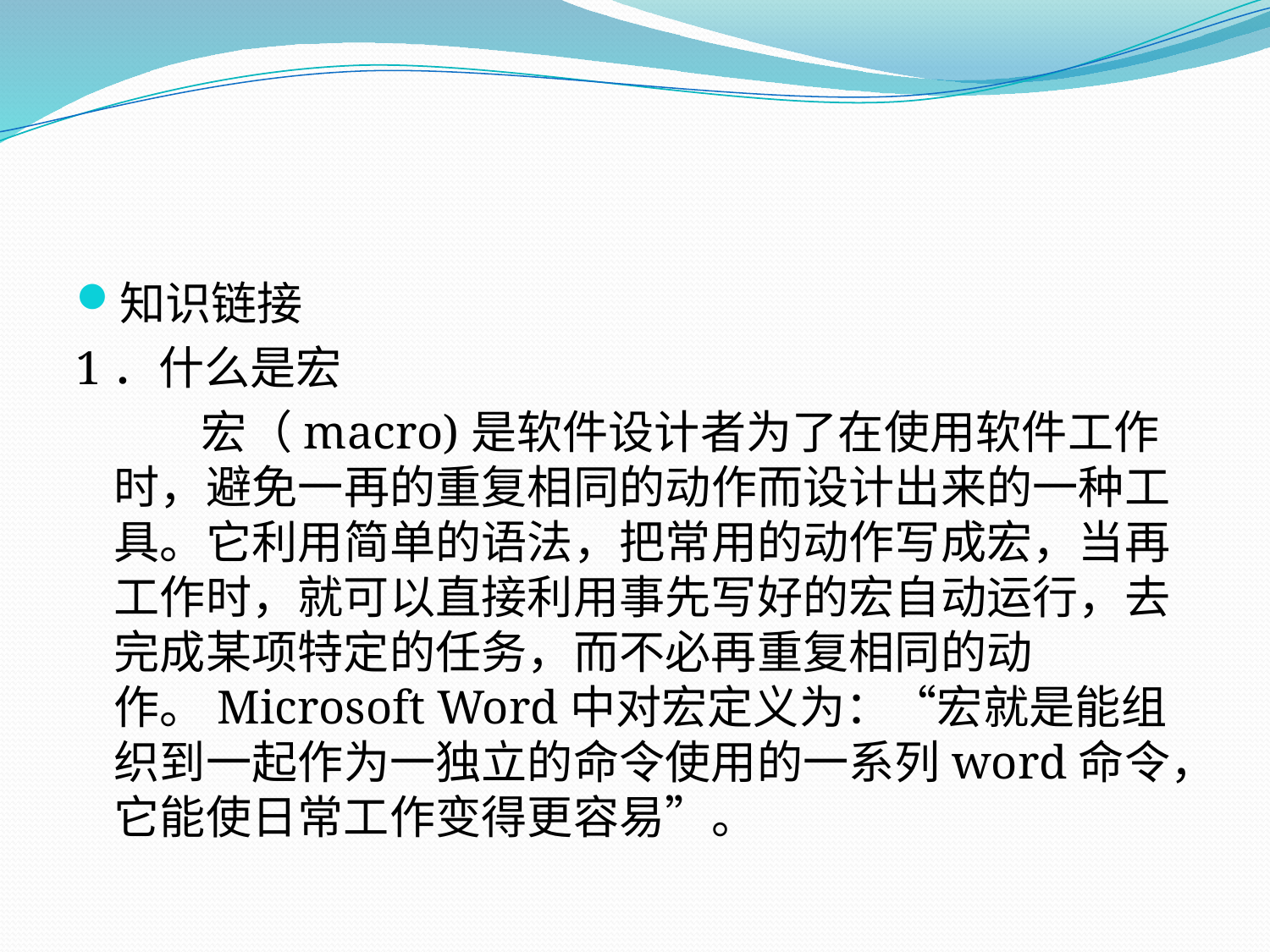

#
知识链接
1．什么是宏
           宏（macro)是软件设计者为了在使用软件工作时，避免一再的重复相同的动作而设计出来的一种工具。它利用简单的语法，把常用的动作写成宏，当再工作时，就可以直接利用事先写好的宏自动运行，去完成某项特定的任务，而不必再重复相同的动作。Microsoft Word中对宏定义为：“宏就是能组织到一起作为一独立的命令使用的一系列word命令，它能使日常工作变得更容易”。